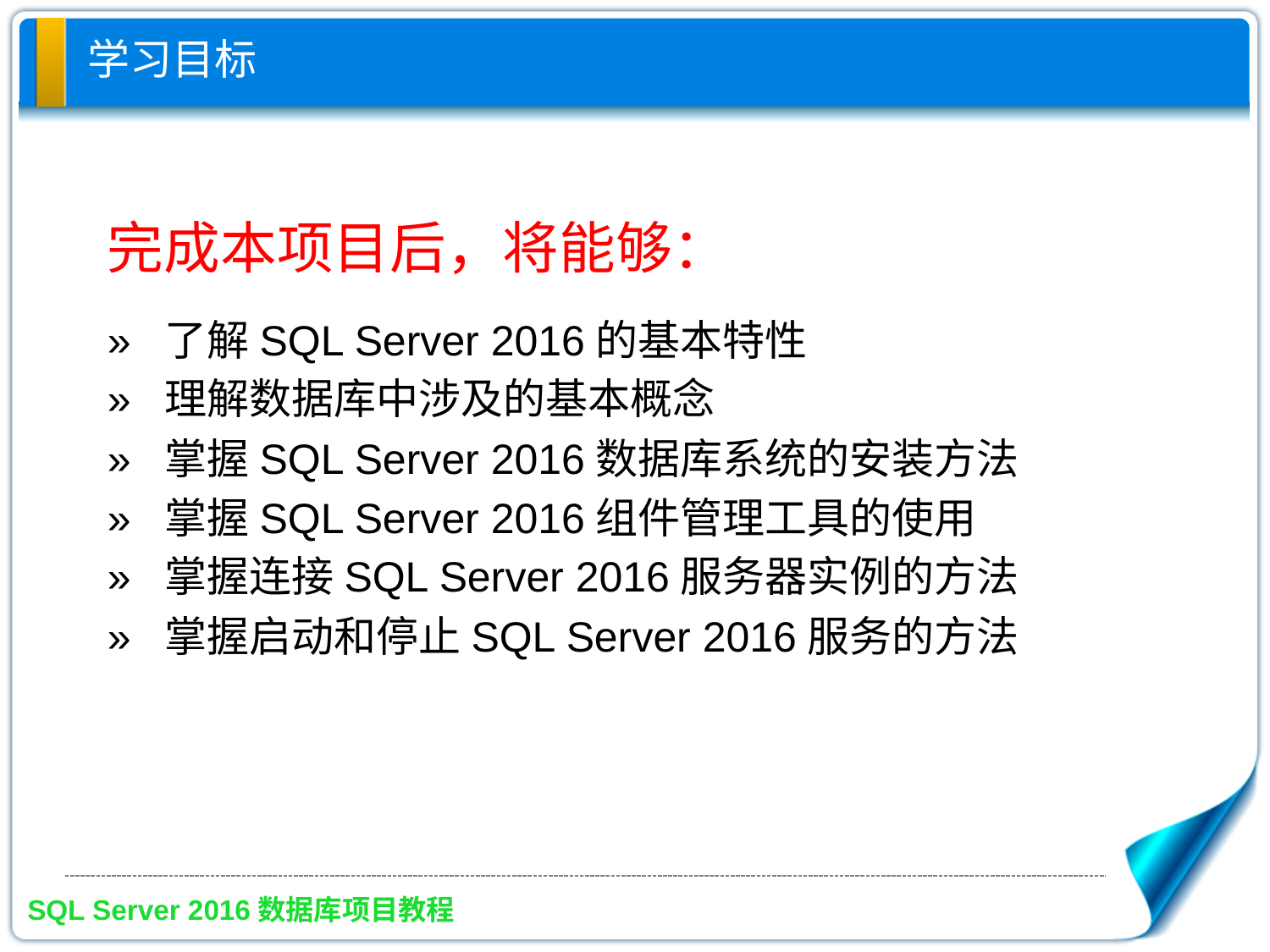

# 学习目标
完成本项目后，将能够：

»  了解SQL Server 2016的基本特性
»  理解数据库中涉及的基本概念
»  掌握SQL Server 2016数据库系统的安装方法
»  掌握SQL Server 2016组件管理工具的使用
»  掌握连接SQL Server 2016服务器实例的方法
»  掌握启动和停止SQL Server 2016服务的方法